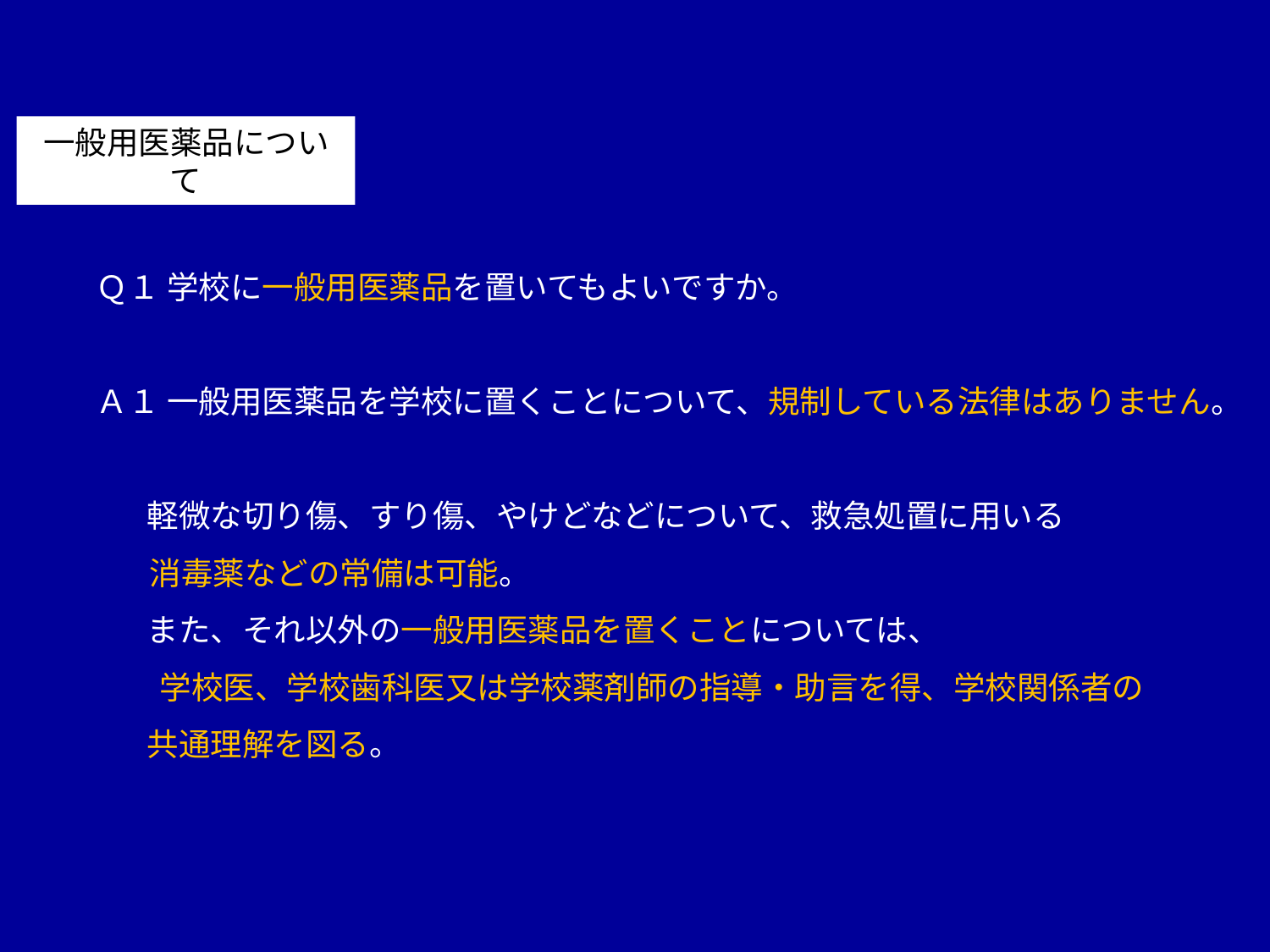

一般用医薬品について
Ｑ１ 学校に一般用医薬品を置いてもよいですか。

Ａ１ 一般用医薬品を学校に置くことについて、規制している法律はありません。

      軽微な切り傷、すり傷、やけどなどについて、救急処置に用いる
　   消毒薬などの常備は可能。
      また、それ以外の一般用医薬品を置くことについては、
　　学校医、学校歯科医又は学校薬剤師の指導・助言を得、学校関係者の
      共通理解を図る。